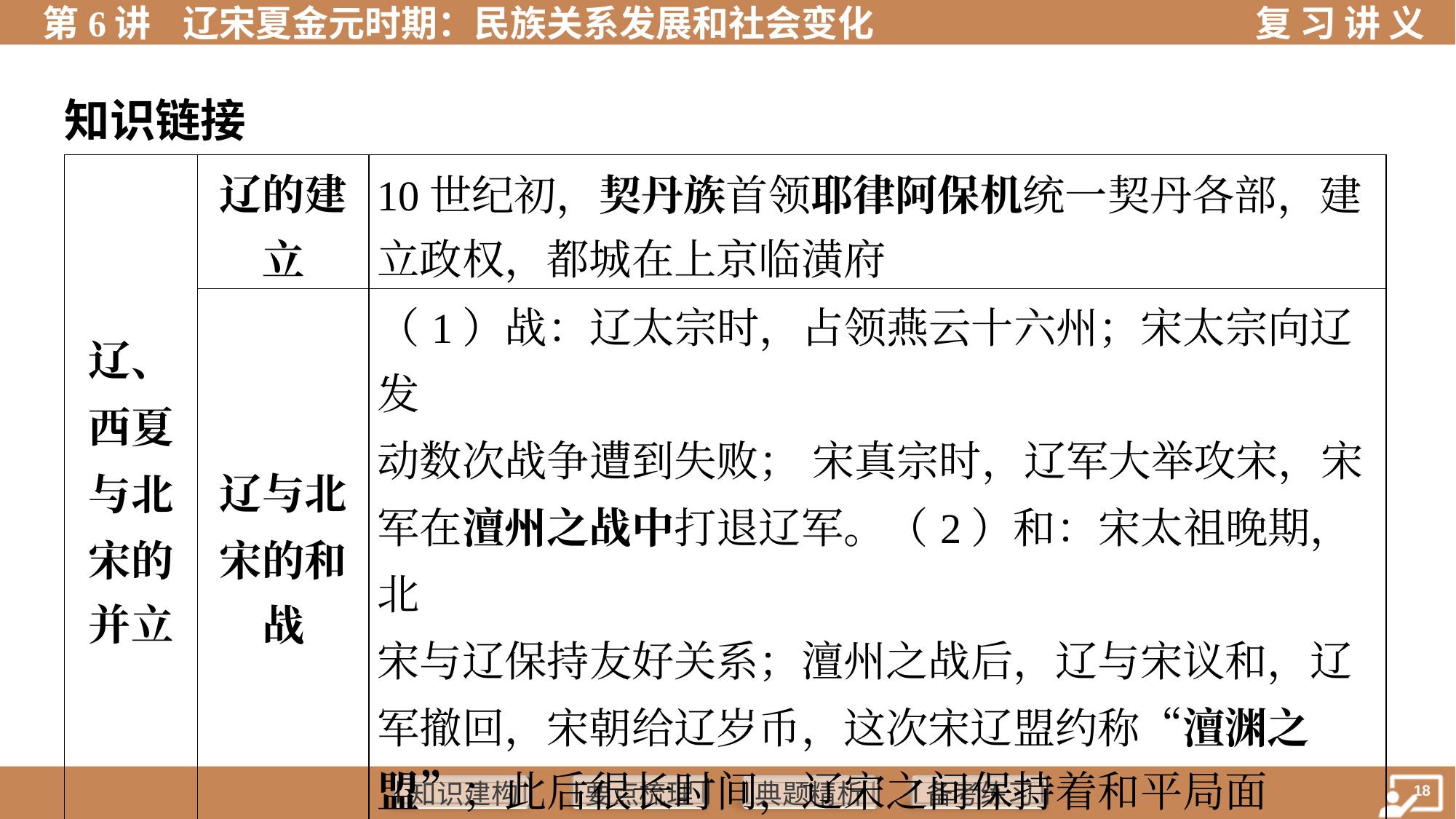

知识链接
| 辽、 西夏 与北 宋的 并立 | 辽的建 立 | 10世纪初，契丹族首领耶律阿保机统一契丹各部，建 立政权，都城在上京临潢府 |
| --- | --- | --- |
|  | 辽与北 宋的和 战 | （1）战：辽太宗时，占领燕云十六州；宋太宗向辽发 动数次战争遭到失败； 宋真宗时，辽军大举攻宋，宋 军在澶州之战中打退辽军。（2）和：宋太祖晚期，北 宋与辽保持友好关系；澶州之战后，辽与宋议和，辽 军撤回，宋朝给辽岁币，这次宋辽盟约称“澶渊之 盟”；此后很长时间，辽宋之间保持着和平局面 |